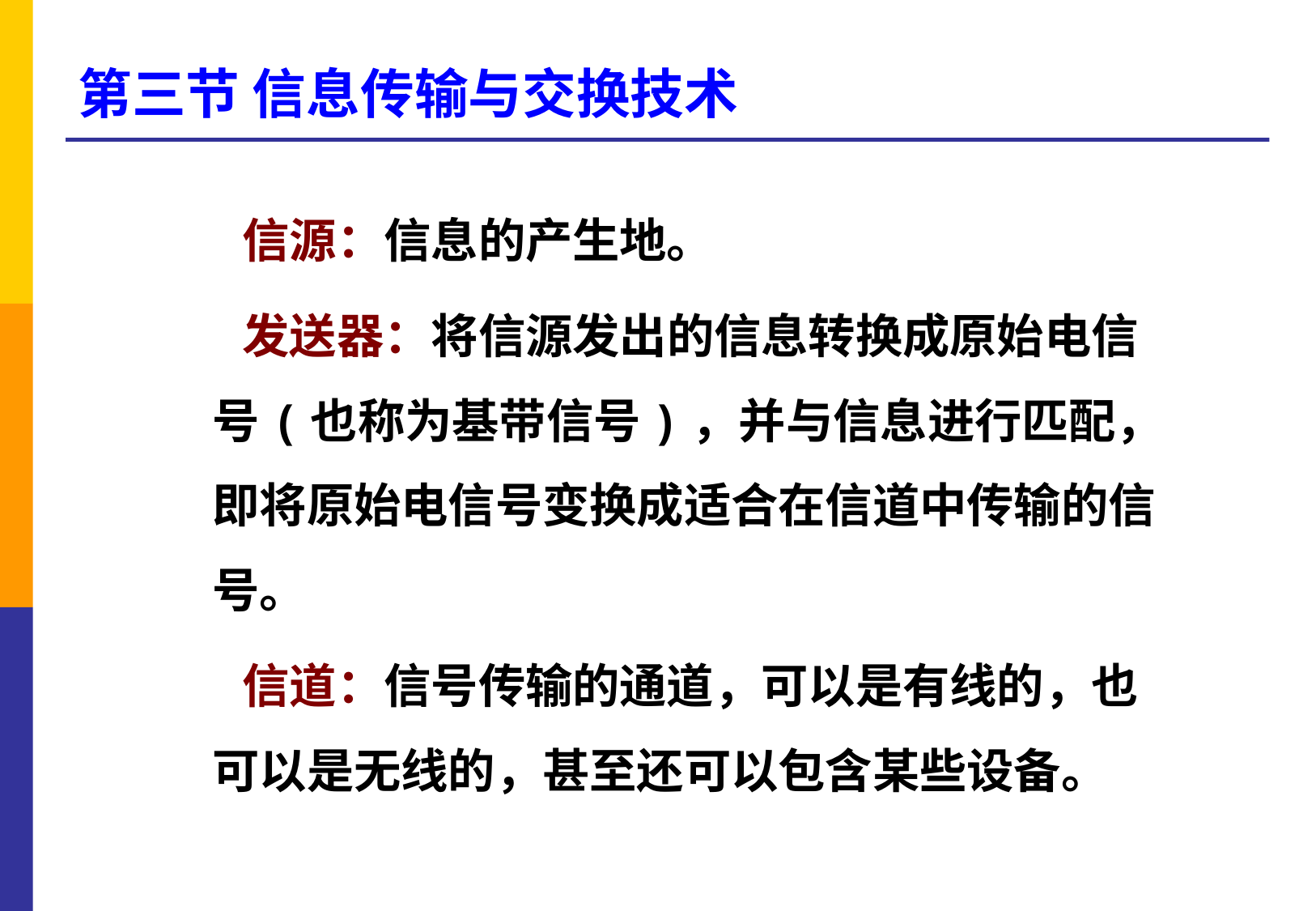

# 第三节 信息传输与交换技术
      信源：信息的产生地。
      发送器：将信源发出的信息转换成原始电信号(也称为基带信号)，并与信息进行匹配，即将原始电信号变换成适合在信道中传输的信号。
      信道：信号传输的通道，可以是有线的，也可以是无线的，甚至还可以包含某些设备。